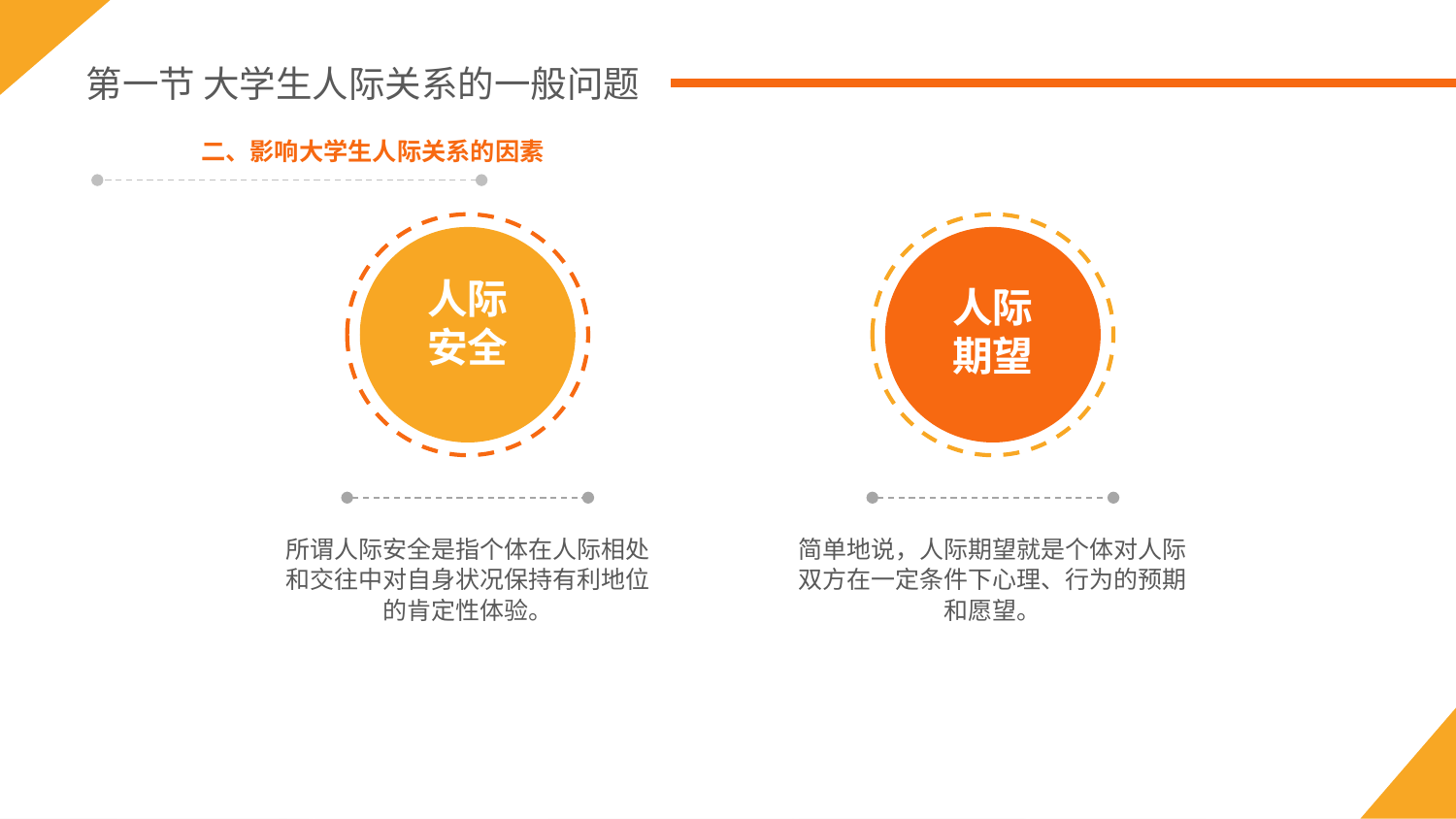

第一节 大学生人际关系的一般问题
二、影响大学生人际关系的因素

人际
安全
人际
期望
所谓人际安全是指个体在人际相处和交往中对自身状况保持有利地位的肯定性体验。
简单地说，人际期望就是个体对人际双方在一定条件下心理、行为的预期和愿望。